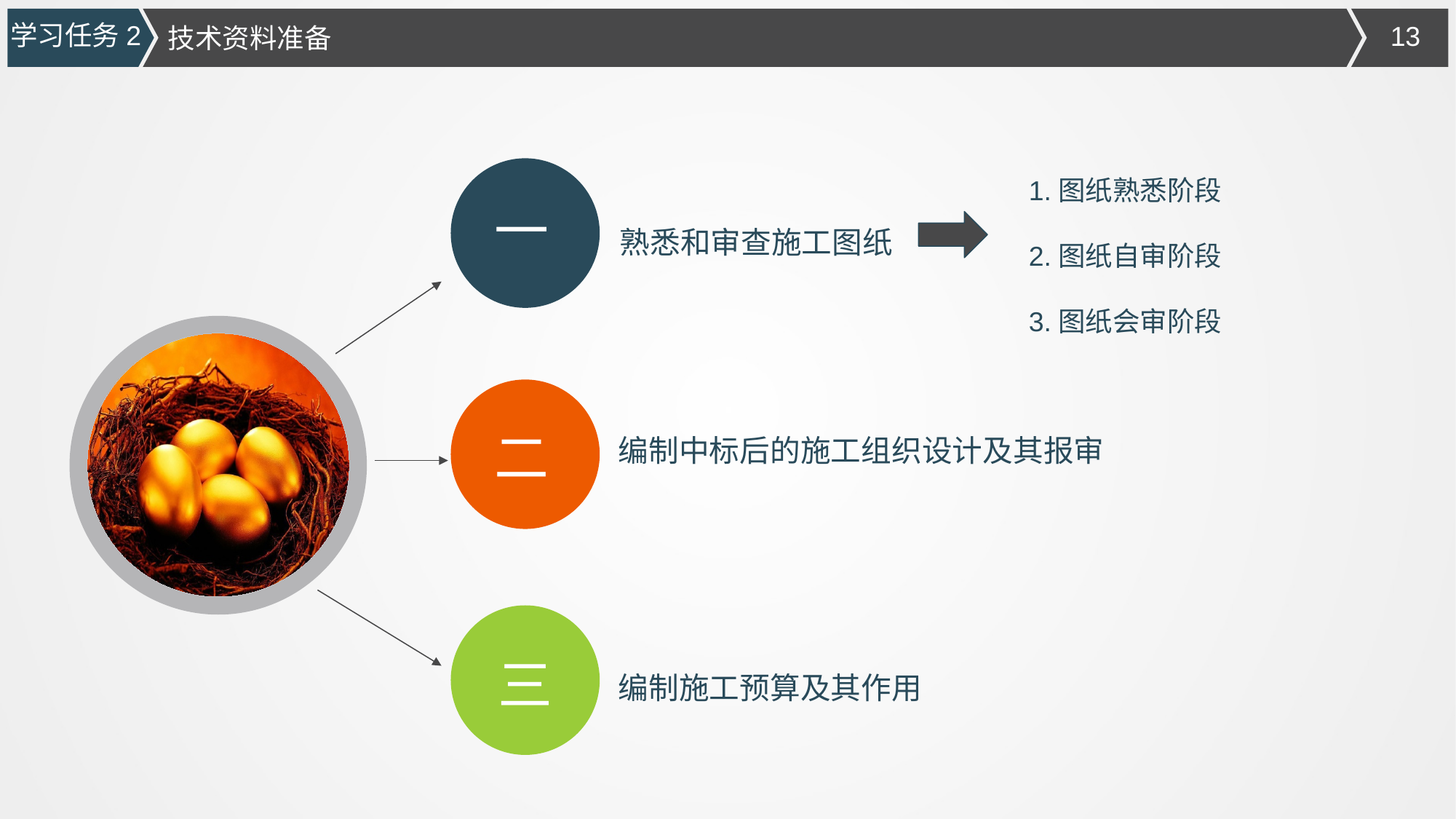

学习任务2
技术资料准备

1.图纸熟悉阶段
2.图纸自审阶段
3.图纸会审阶段

一
熟悉和审查施工图纸

编制中标后的施工组织设计及其报审
二

三
编制施工预算及其作用